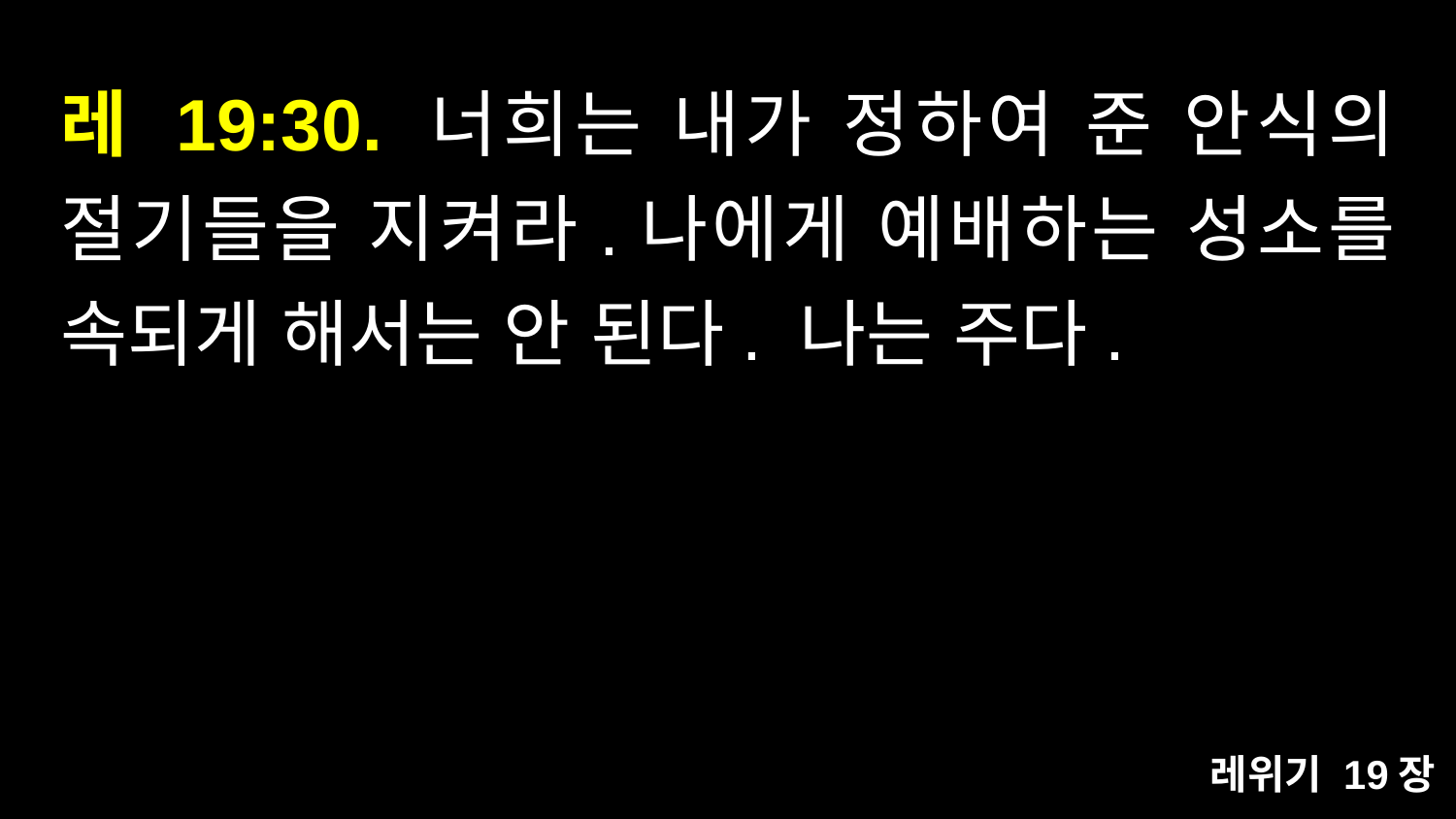

# 레 19:30. 너희는 내가 정하여 준 안식의 절기들을 지켜라.나에게 예배하는 성소를 속되게 해서는 안 된다. 나는 주다.
레위기 19장